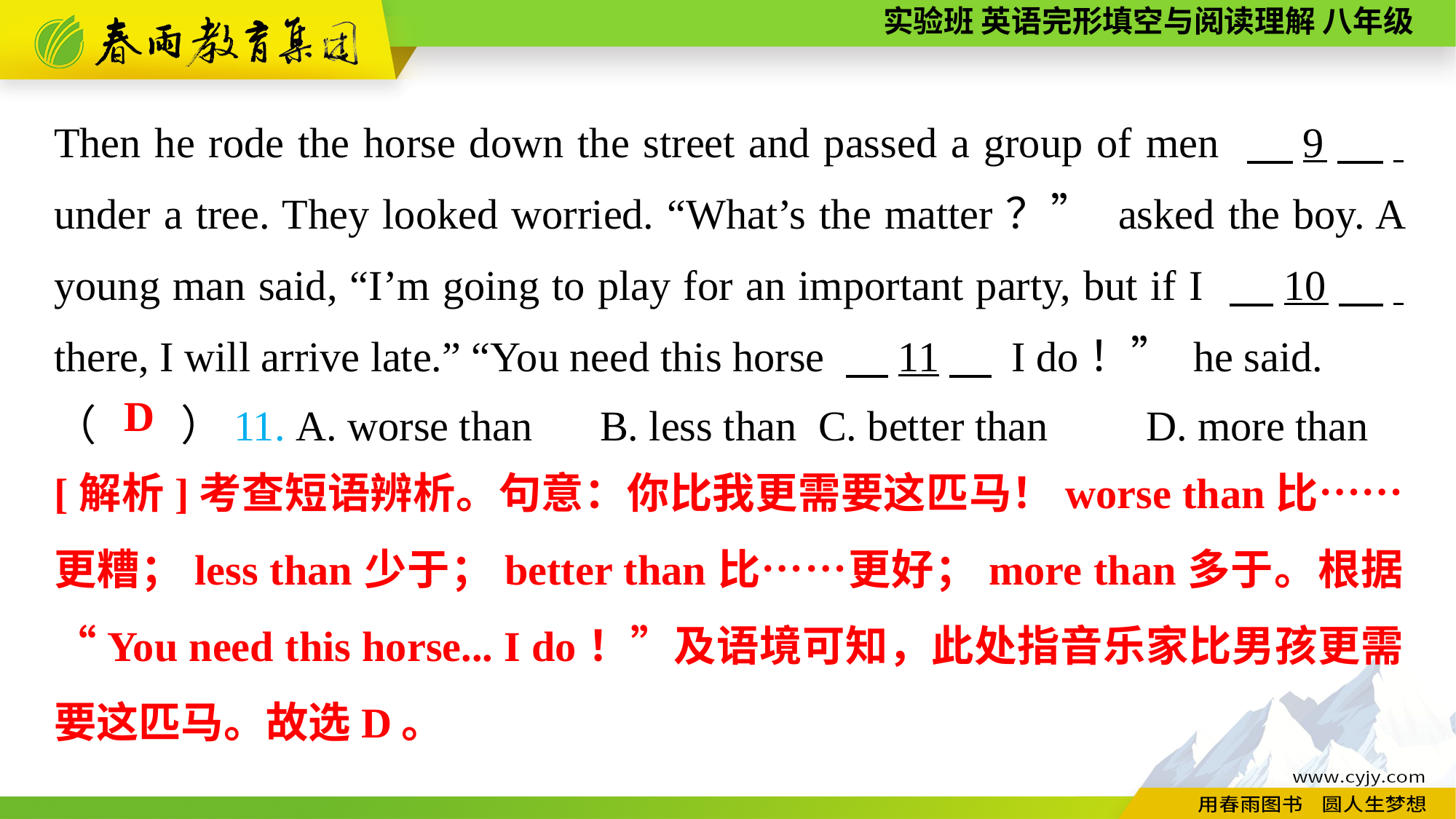

Then he rode the horse down the street and passed a group of men 　9　. under a tree. They looked worried. “What’s the matter？” asked the boy. A young man said, “I’m going to play for an important party, but if I 　10　. there, I will arrive late.” “You need this horse 　11　 I do！” he said.
（　　）11. A. worse than	B. less than	C. better than	D. more than
D
[解析]考查短语辨析。句意：你比我更需要这匹马！worse than比……更糟；less than少于；better than比……更好；more than多于。根据“You need this horse... I do！”及语境可知，此处指音乐家比男孩更需要这匹马。故选D。